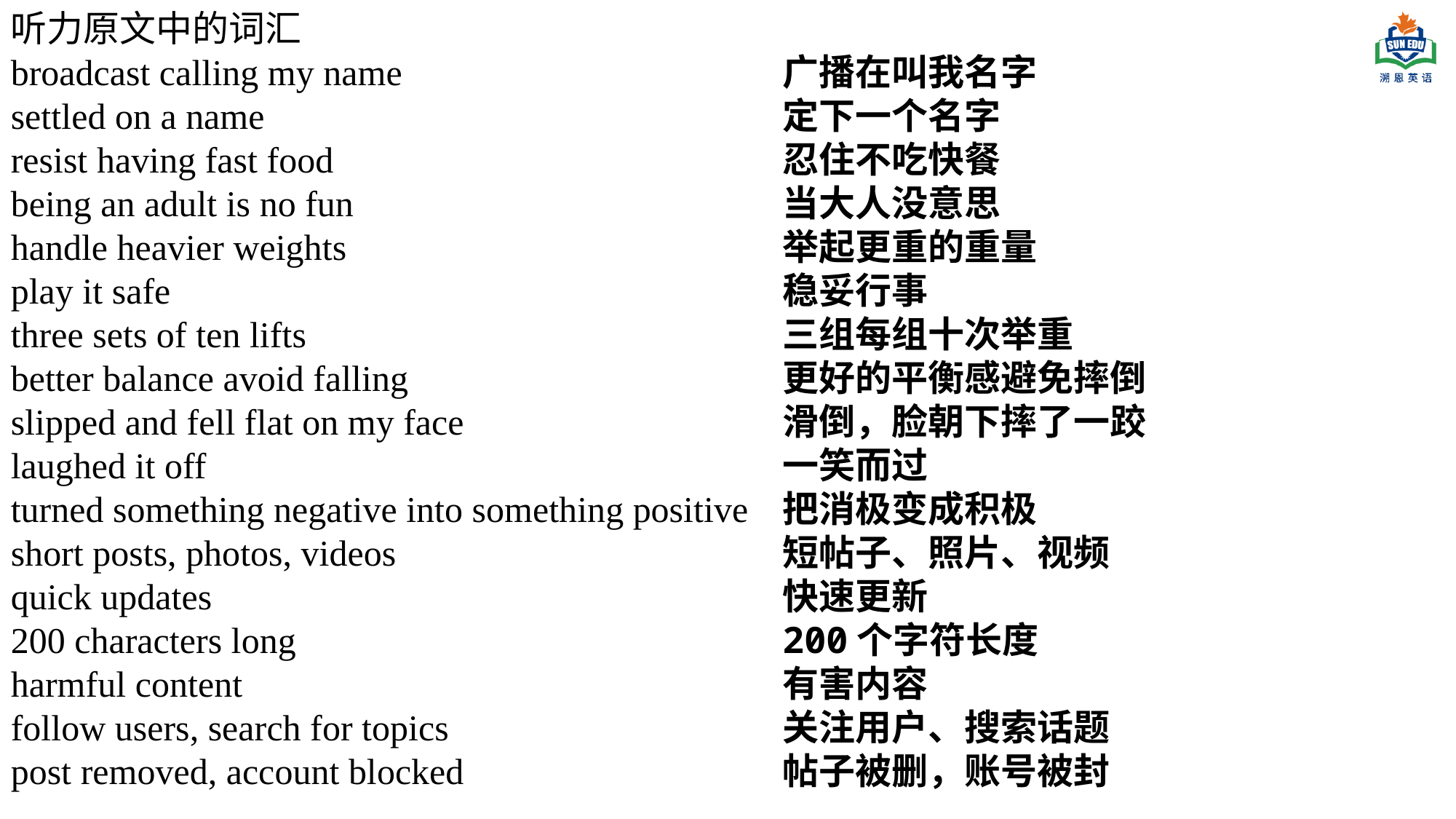

听力原文中的词汇
broadcast calling my name
settled on a name
resist having fast food
being an adult is no fun
handle heavier weights
play it safe
three sets of ten lifts
better balance avoid falling
slipped and fell flat on my face
laughed it off
turned something negative into something positive
short posts, photos, videos
quick updates
200 characters long
harmful content
follow users, search for topics
post removed, account blocked
广播在叫我名字
定下一个名字
忍住不吃快餐
当大人没意思
举起更重的重量
稳妥行事
三组每组十次举重
更好的平衡感避免摔倒
滑倒，脸朝下摔了一跤
一笑而过
把消极变成积极
短帖子、照片、视频
快速更新
200个字符长度
有害内容
关注用户、搜索话题
帖子被删，账号被封